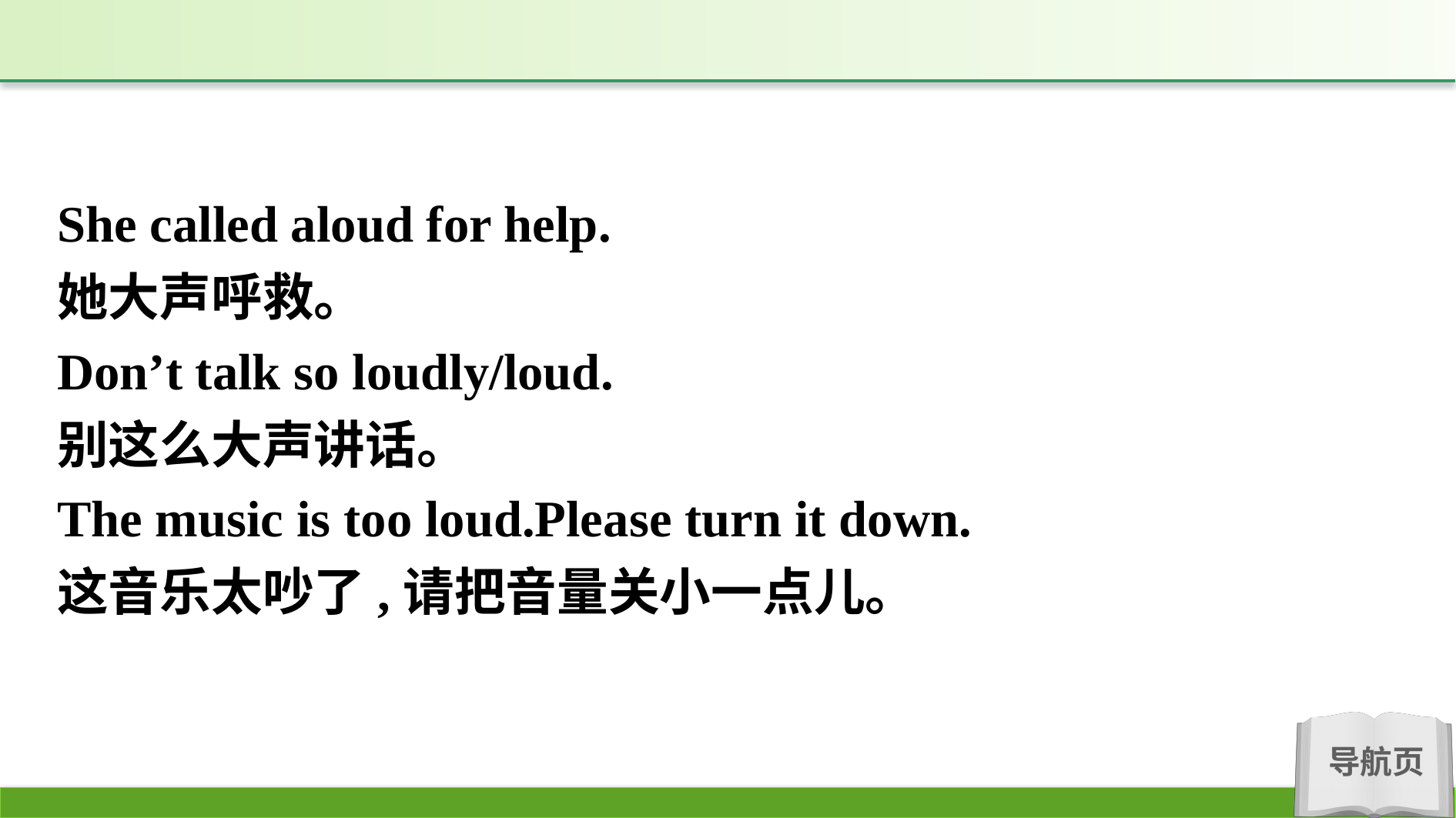

She called aloud for help.
她大声呼救。
Don’t talk so loudly/loud.
别这么大声讲话。
The music is too loud.Please turn it down.
这音乐太吵了,请把音量关小一点儿。